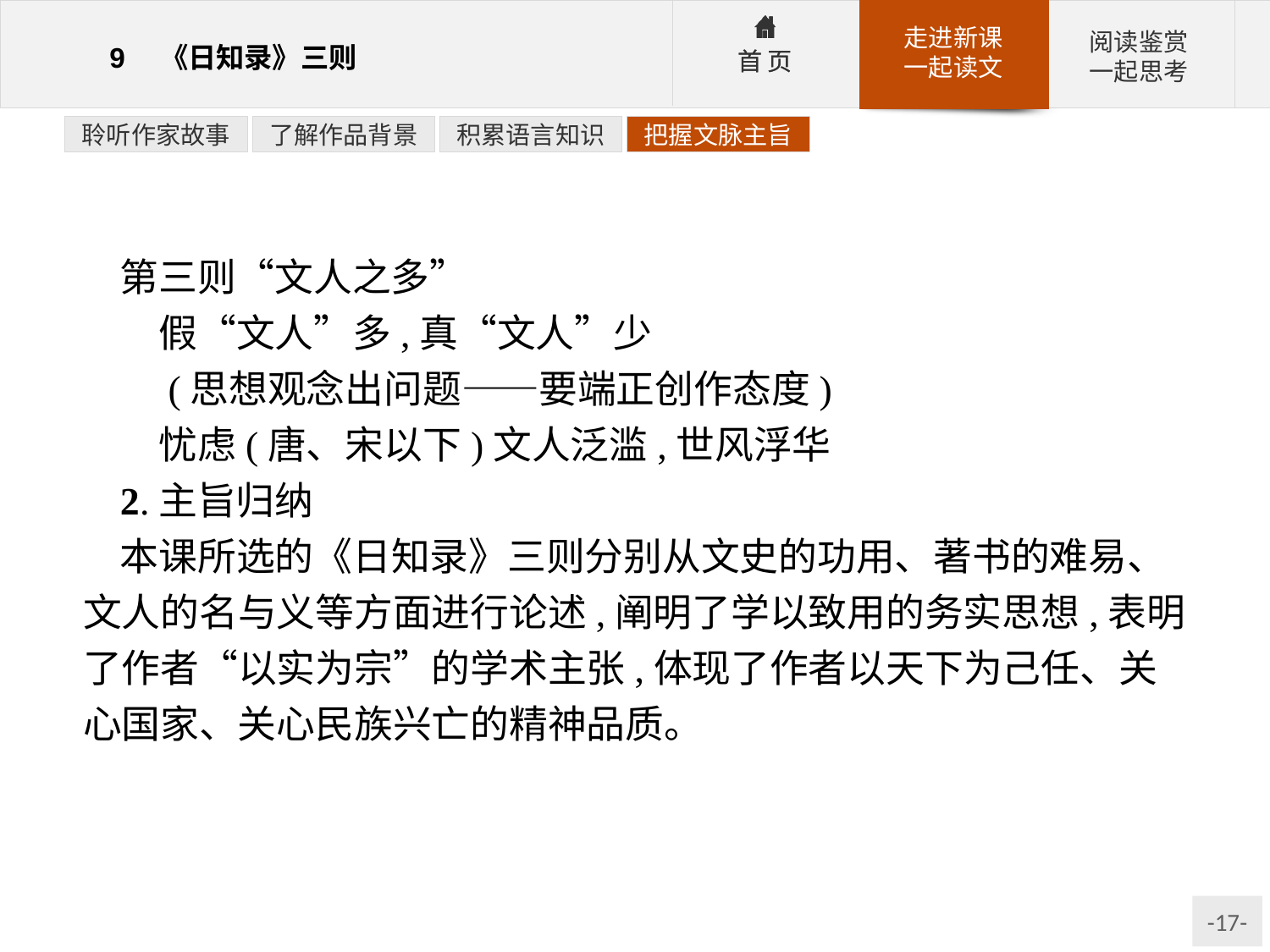

聆听作家故事
了解作品背景
积累语言知识
把握文脉主旨
第三则“文人之多”
　假“文人”多,真“文人”少
　(思想观念出问题——要端正创作态度)
　忧虑(唐、宋以下)文人泛滥,世风浮华
2.主旨归纳
本课所选的《日知录》三则分别从文史的功用、著书的难易、文人的名与义等方面进行论述,阐明了学以致用的务实思想,表明了作者“以实为宗”的学术主张,体现了作者以天下为己任、关心国家、关心民族兴亡的精神品质。